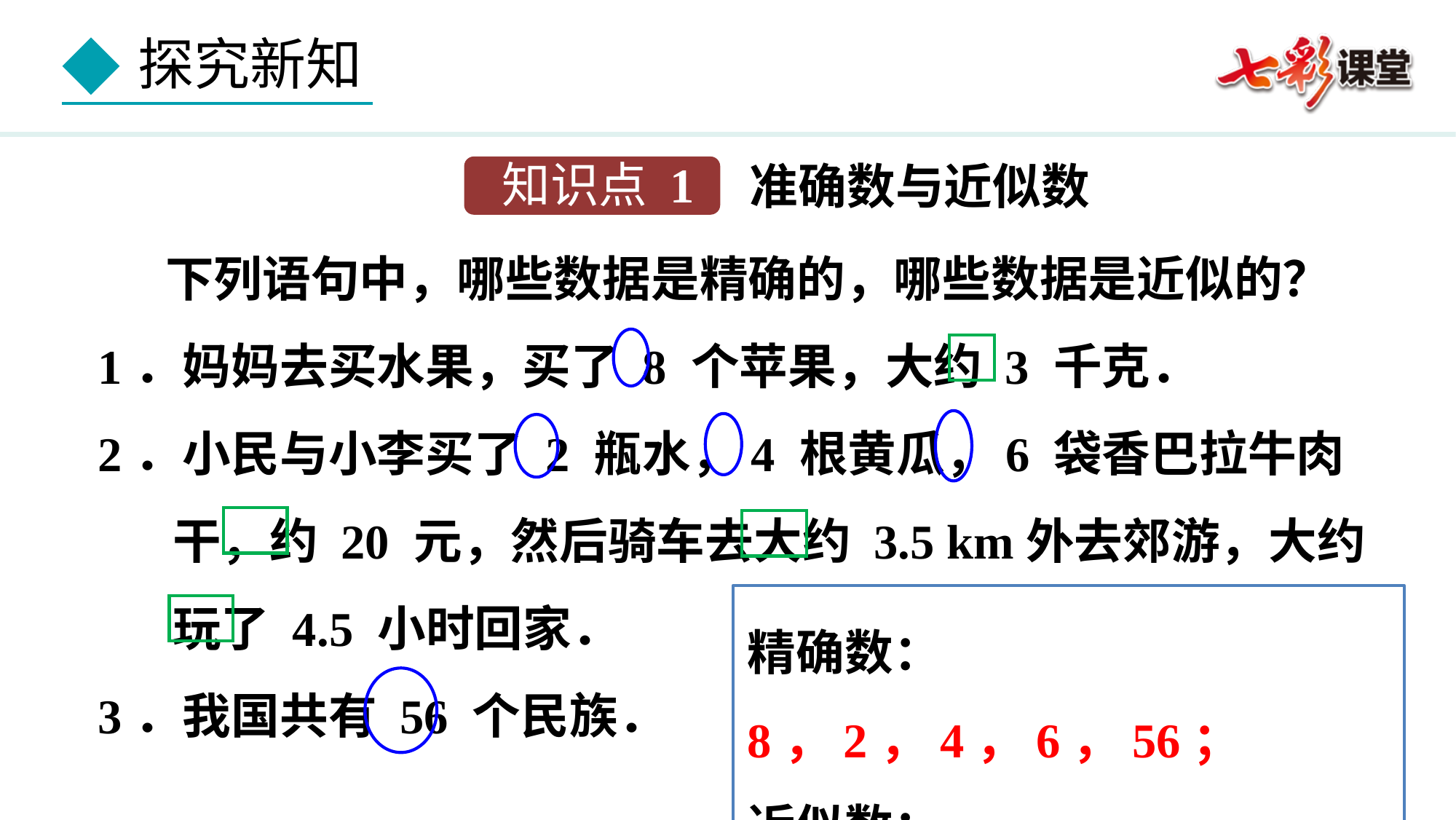

准确数与近似数

知识点 1
     下列语句中，哪些数据是精确的，哪些数据是近似的？
1．妈妈去买水果，买了 8 个苹果，大约 3 千克．
2．小民与小李买了 2 瓶水，4 根黄瓜，6 袋香巴拉牛肉干，约 20 元，然后骑车去大约 3.5 km外去郊游，大约玩了 4.5 小时回家．
3．我国共有 56 个民族．

精确数：8，2，4，6，56；
近似数：3，20，3.5，4.5．